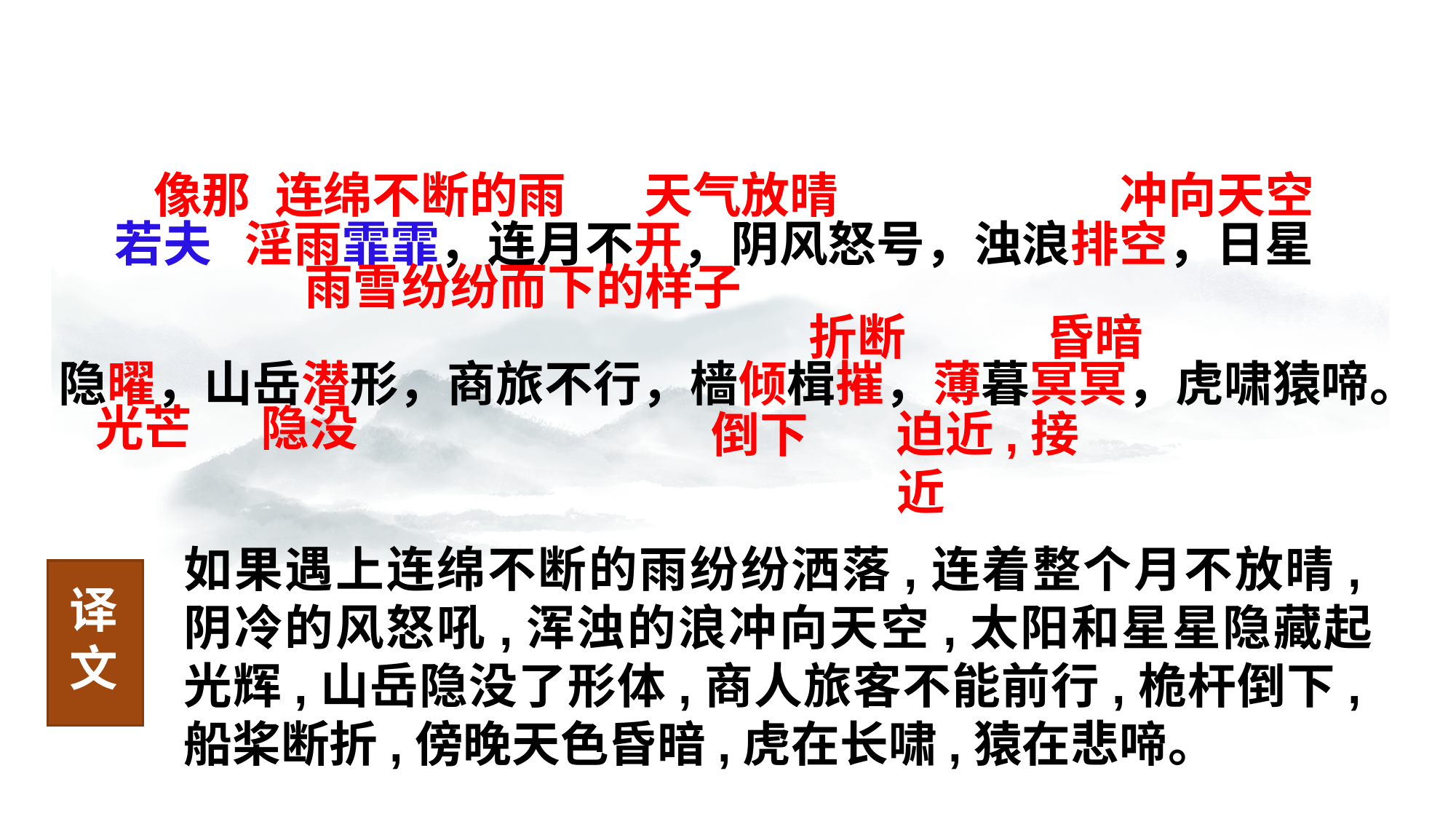

像那
连绵不断的雨
天气放晴
冲向天空
    若夫   淫雨霏霏，连月不开，阴风怒号，浊浪排空，日星

隐曜，山岳潜形，商旅不行，樯倾楫摧，薄暮冥冥，虎啸猿啼。
雨雪纷纷而下的样子
折断
昏暗
光芒
隐没
迫近,接近
倒下
如果遇上连绵不断的雨纷纷洒落,连着整个月不放晴,阴冷的风怒吼,浑浊的浪冲向天空,太阳和星星隐藏起光辉,山岳隐没了形体,商人旅客不能前行,桅杆倒下,船桨断折,傍晚天色昏暗,虎在长啸,猿在悲啼。

译文
译文